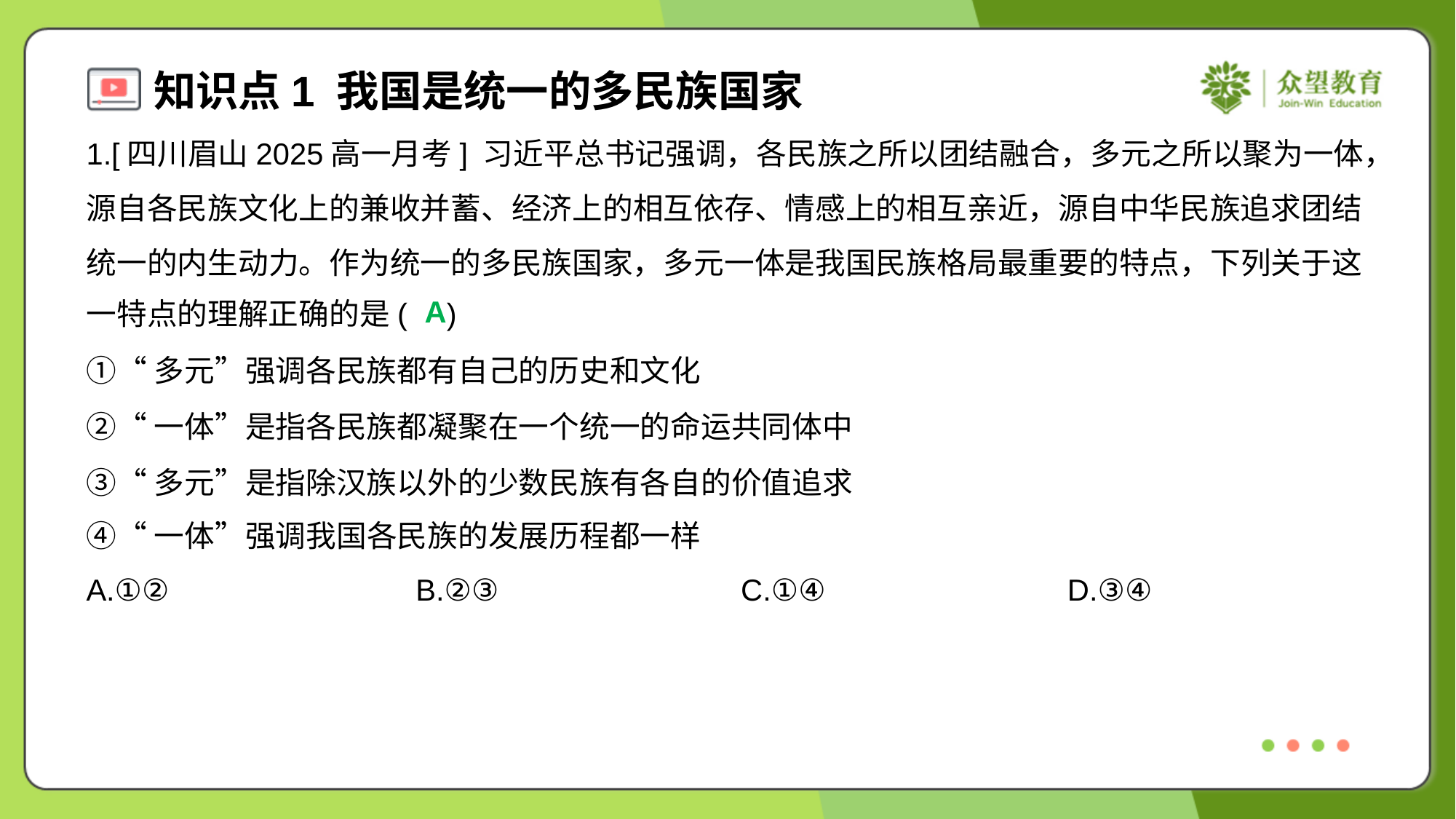

1.[四川眉山2025高一月考] 习近平总书记强调，各民族之所以团结融合，多元之所以聚为一体，
源自各民族文化上的兼收并蓄、经济上的相互依存、情感上的相互亲近，源自中华民族追求团结
统一的内生动力。作为统一的多民族国家，多元一体是我国民族格局最重要的特点，下列关于这
一特点的理解正确的是(     )
A
①“多元”强调各民族都有自己的历史和文化
②“一体”是指各民族都凝聚在一个统一的命运共同体中
③“多元”是指除汉族以外的少数民族有各自的价值追求
④“一体”强调我国各民族的发展历程都一样
A.①②	B.②③	C.①④	D.③④